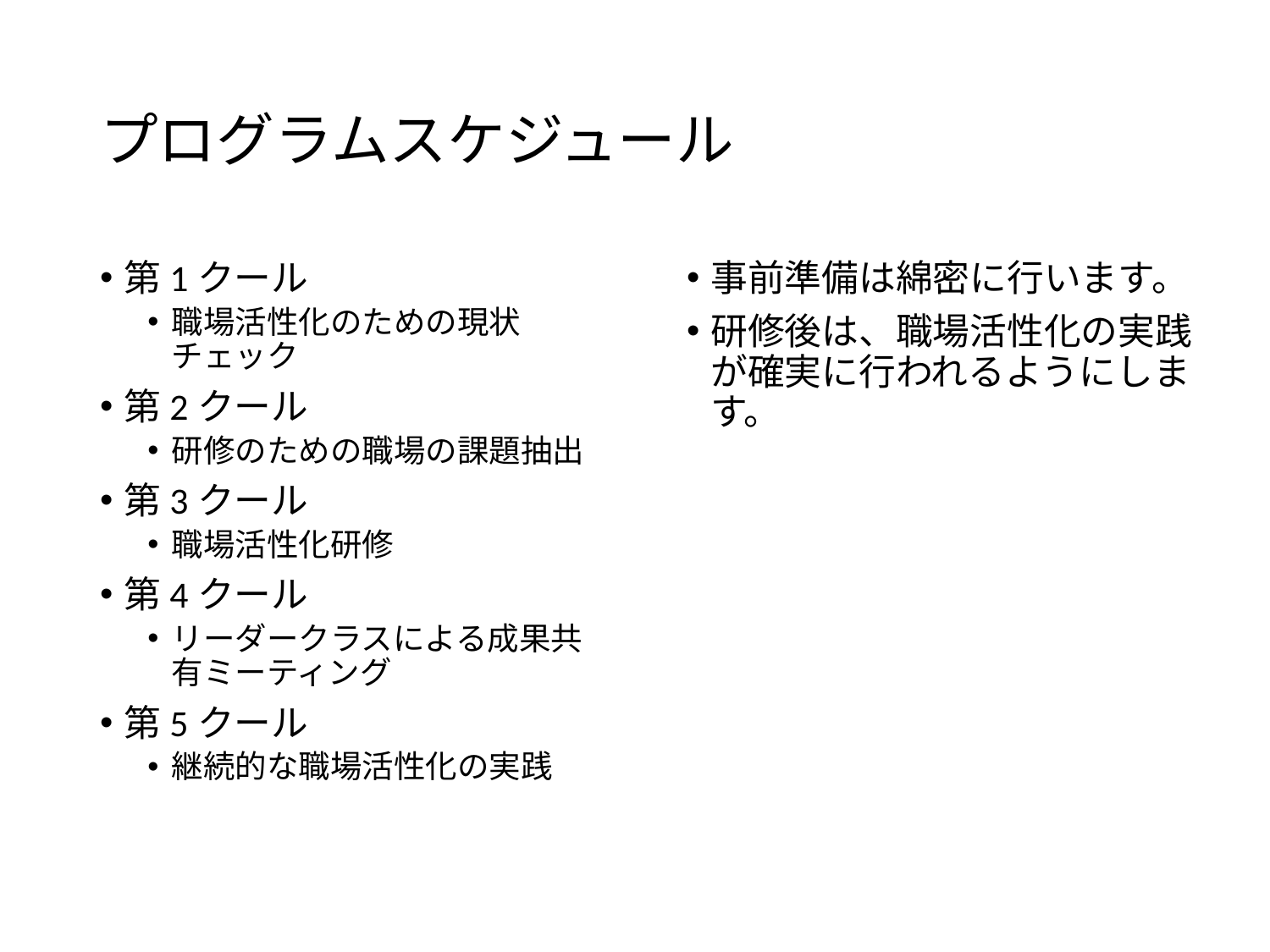

# プログラムスケジュール
第1クール
職場活性化のための現状チェック
第2クール
研修のための職場の課題抽出
第3クール
職場活性化研修
第4クール
リーダークラスによる成果共有ミーティング
第5クール
継続的な職場活性化の実践

事前準備は綿密に行います。
研修後は、職場活性化の実践が確実に行われるようにします。